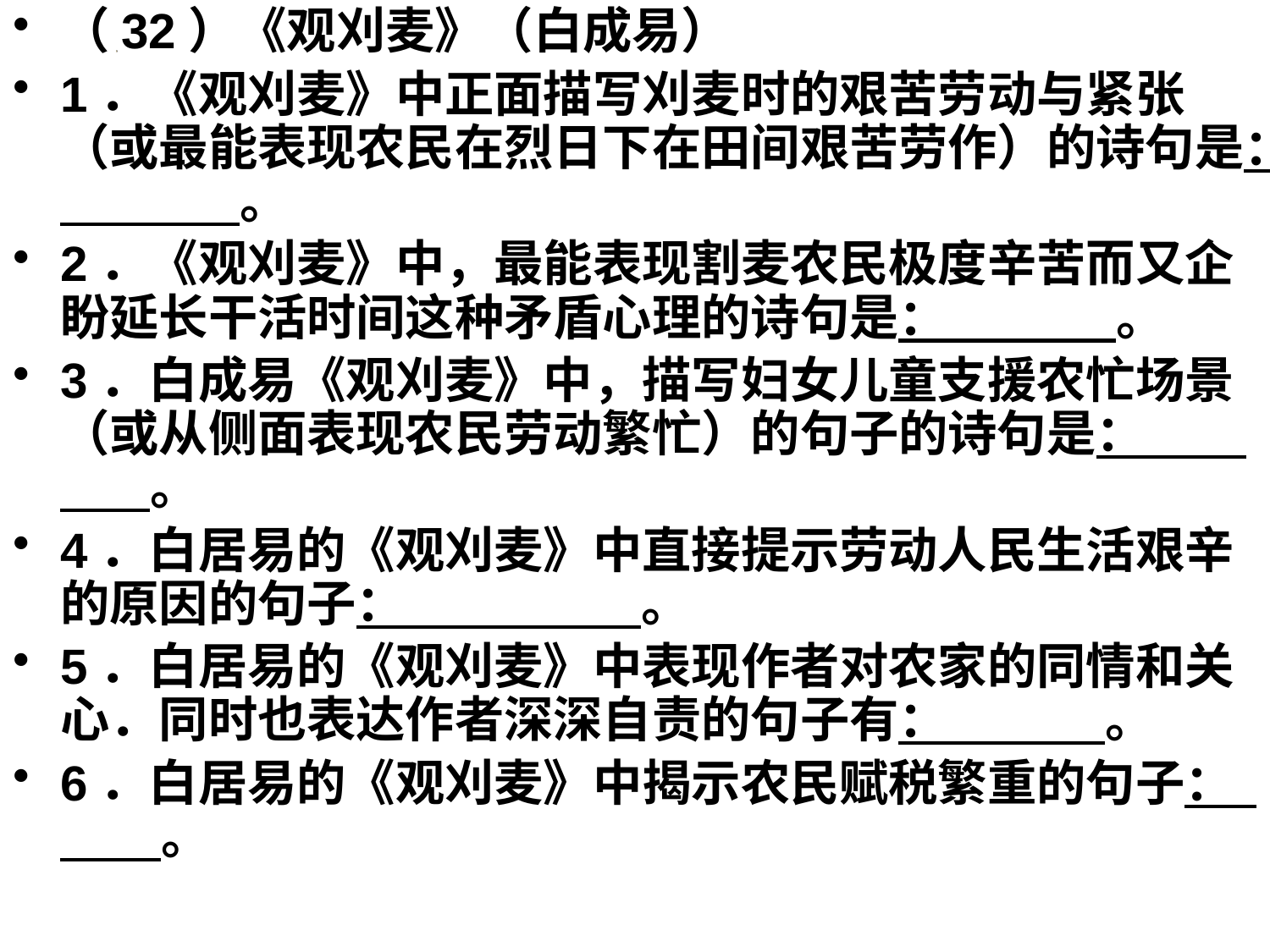

（32）《观刈麦》（白成易）
1．《观刈麦》中正面描写刈麦时的艰苦劳动与紧张（或最能表现农民在烈日下在田间艰苦劳作）的诗句是：                。
2．《观刈麦》中，最能表现割麦农民极度辛苦而又企盼延长干活时间这种矛盾心理的诗句是：               。
3．白成易《观刈麦》中，描写妇女儿童支援农忙场景（或从侧面表现农民劳动繁忙）的句子的诗句是：                  。
4．白居易的《观刈麦》中直接提示劳动人民生活艰辛的原因的句子：                     。
5．白居易的《观刈麦》中表现作者对农家的同情和关心．同时也表达作者深深自责的句子有：              。
6．白居易的《观刈麦》中揭示农民赋税繁重的句子：            。
#